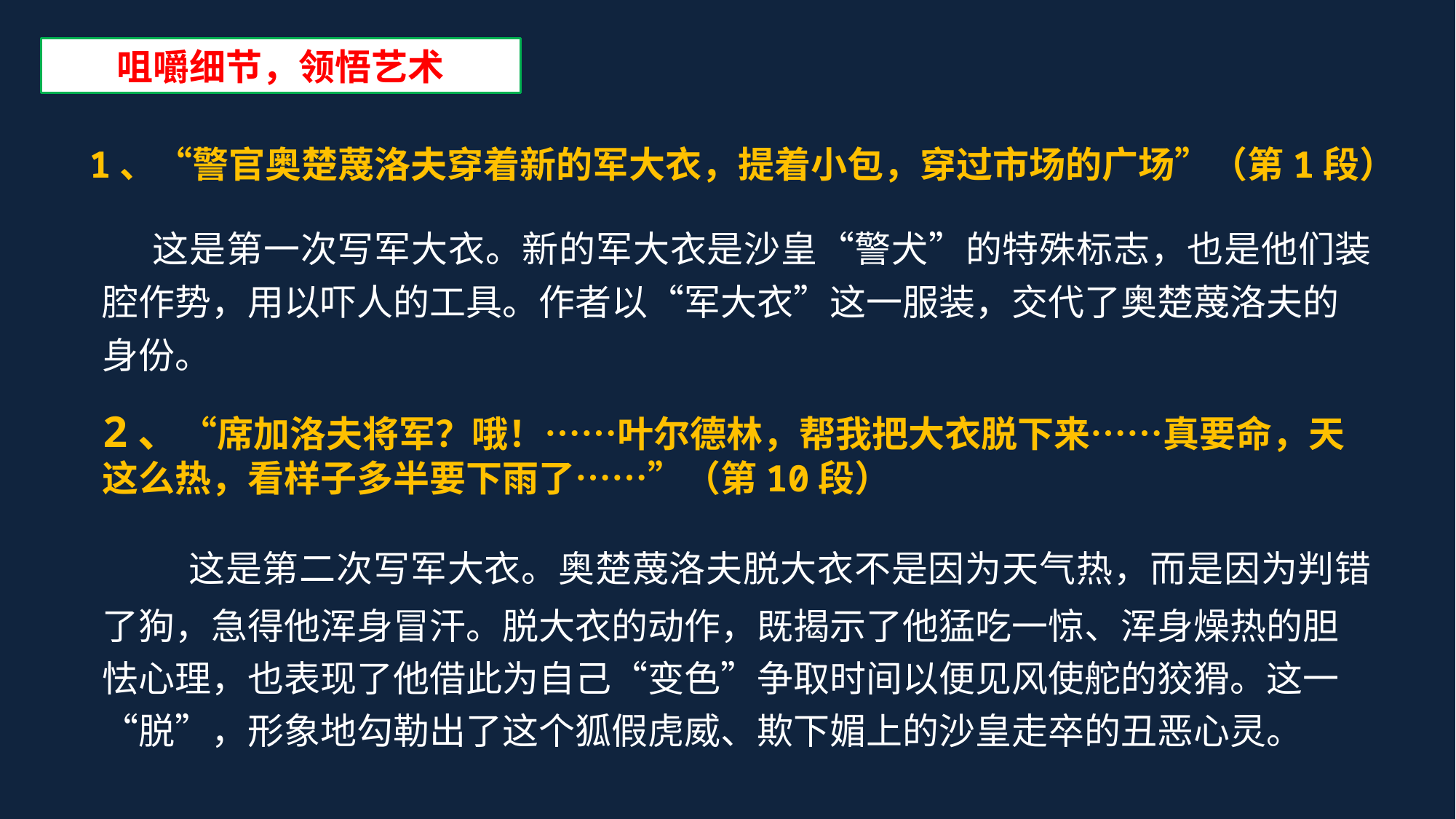

咀嚼细节，领悟艺术
1、“警官奥楚蔑洛夫穿着新的军大衣，提着小包，穿过市场的广场”（第1段）
     这是第一次写军大衣。新的军大衣是沙皇“警犬”的特殊标志，也是他们装腔作势，用以吓人的工具。作者以“军大衣”这一服装，交代了奥楚蔑洛夫的身份。
2、“席加洛夫将军？哦！……叶尔德林，帮我把大衣脱下来……真要命，天这么热，看样子多半要下雨了……”（第10段）
     这是第二次写军大衣。奥楚蔑洛夫脱大衣不是因为天气热，而是因为判错了狗，急得他浑身冒汗。脱大衣的动作，既揭示了他猛吃一惊、浑身燥热的胆怯心理，也表现了他借此为自己“变色”争取时间以便见风使舵的狡猾。这一“脱”，形象地勾勒出了这个狐假虎威、欺下媚上的沙皇走卒的丑恶心灵。